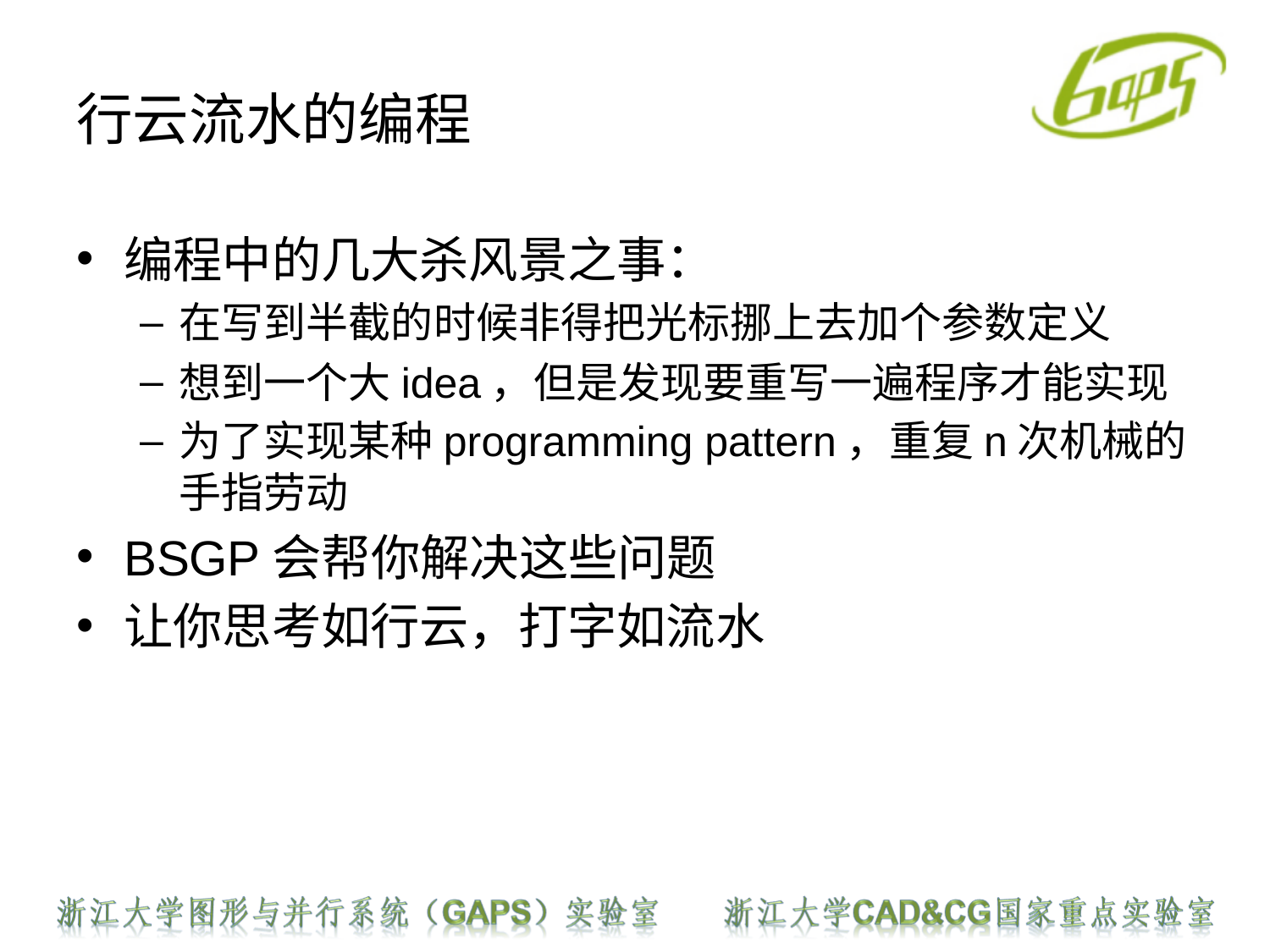

# 行云流水的编程
编程中的几大杀风景之事：
在写到半截的时候非得把光标挪上去加个参数定义
想到一个大idea，但是发现要重写一遍程序才能实现
为了实现某种programming pattern，重复n次机械的手指劳动
BSGP会帮你解决这些问题
让你思考如行云，打字如流水